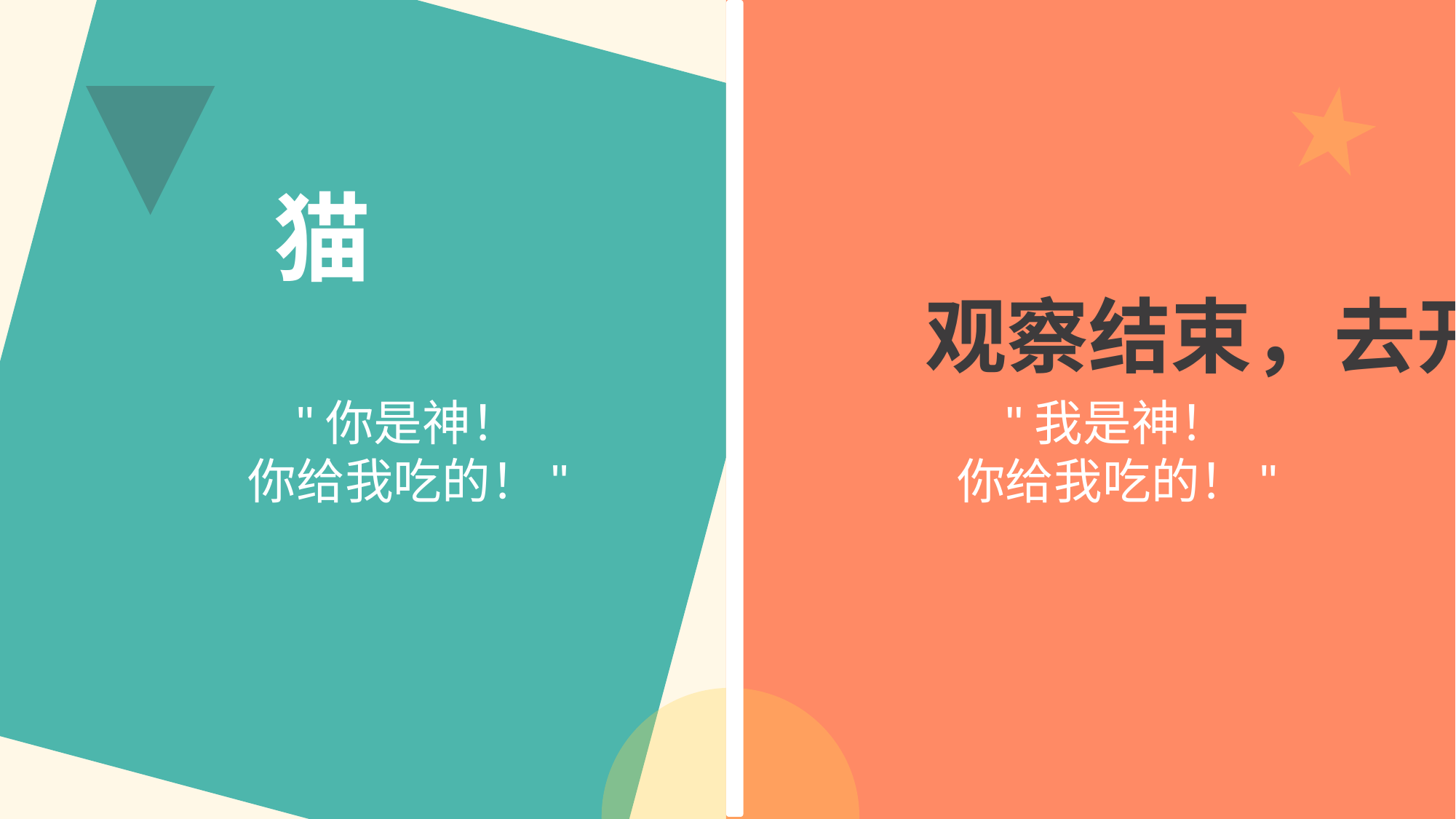

猫

70%
狗
01
02
03
你以为你在养猫？
其实是猫在观察你。
观察结束，去开罐头吧！
猫的秘密生活
日常充电
幻觉狩猎
高冷监视
寻找阳光最充足的位置，进入深度休眠模式，补充能量。
在夜深人静时，捕捉人类看不见的"空气猎物"。
居高临下，用充满智慧的眼神审视人类的愚蠢行为。
"你是神！
你给我吃的！"
"我是神！
你给我吃的！"
毕竟，主子已经等急了。
人类观察报告（代号：喵星卧底）
猫咪一生中睡觉的时间占比。剩余时间里，一半在舔毛，一半在夜间跑酷。